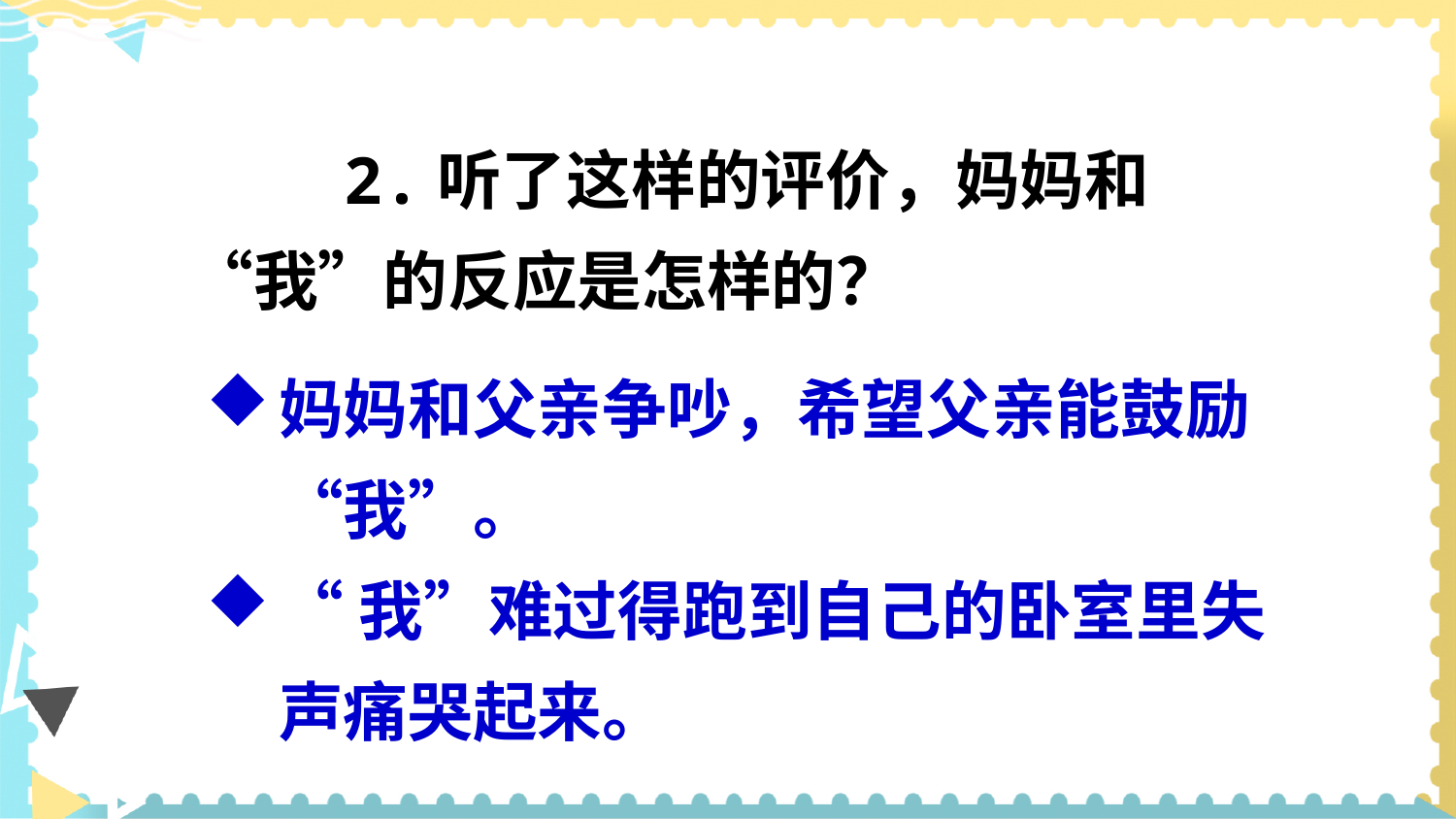

2.听了这样的评价，妈妈和“我”的反应是怎样的？
妈妈和父亲争吵，希望父亲能鼓励“我”。
“我”难过得跑到自己的卧室里失声痛哭起来。